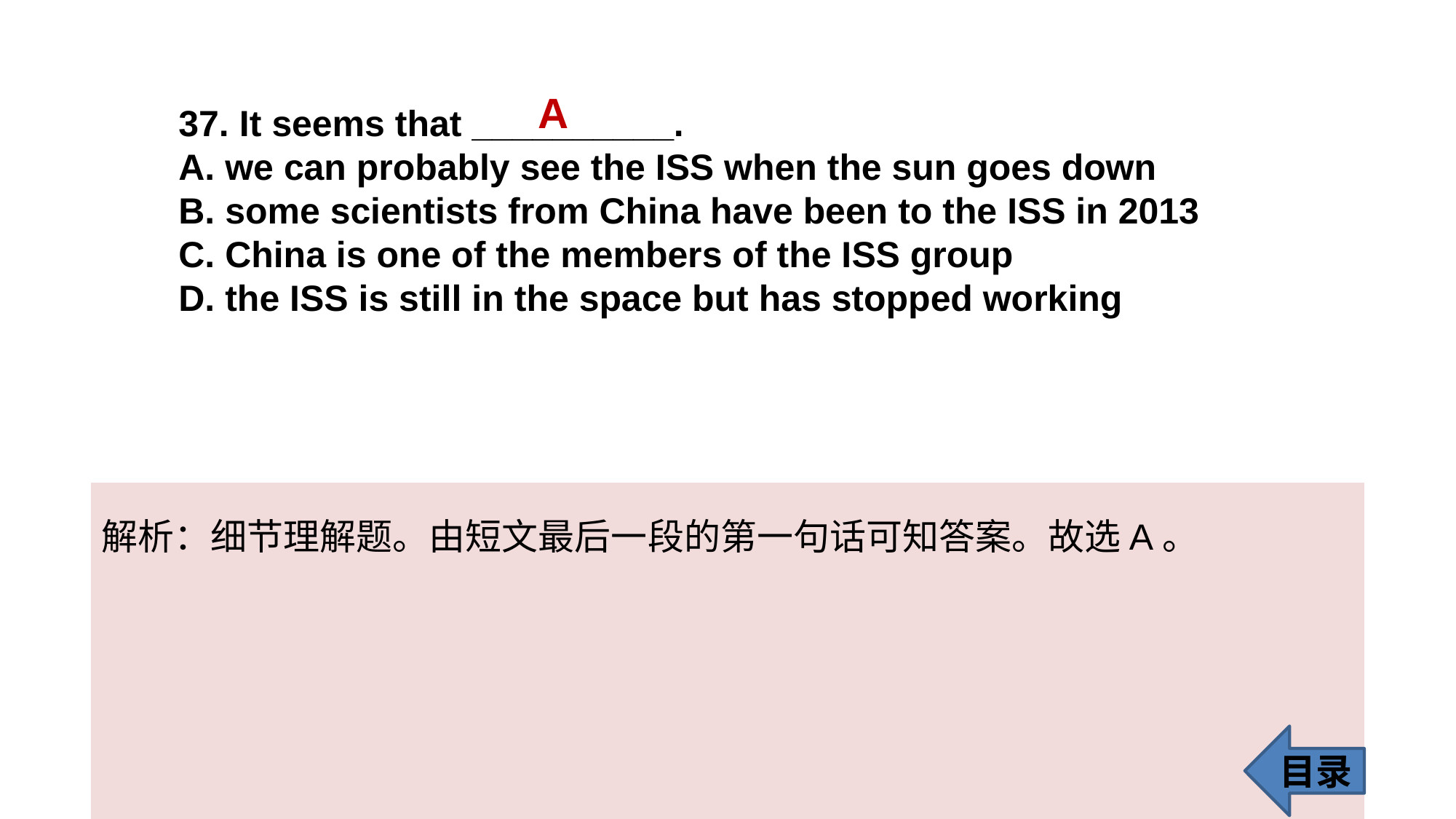

A
37. It seems that __________.
A. we can probably see the ISS when the sun goes down
B. some scientists from China have been to the ISS in 2013
C. China is one of the members of the ISS group
D. the ISS is still in the space but has stopped working

解析：细节理解题。由短文最后一段的第一句话可知答案。故选A。
目录
40